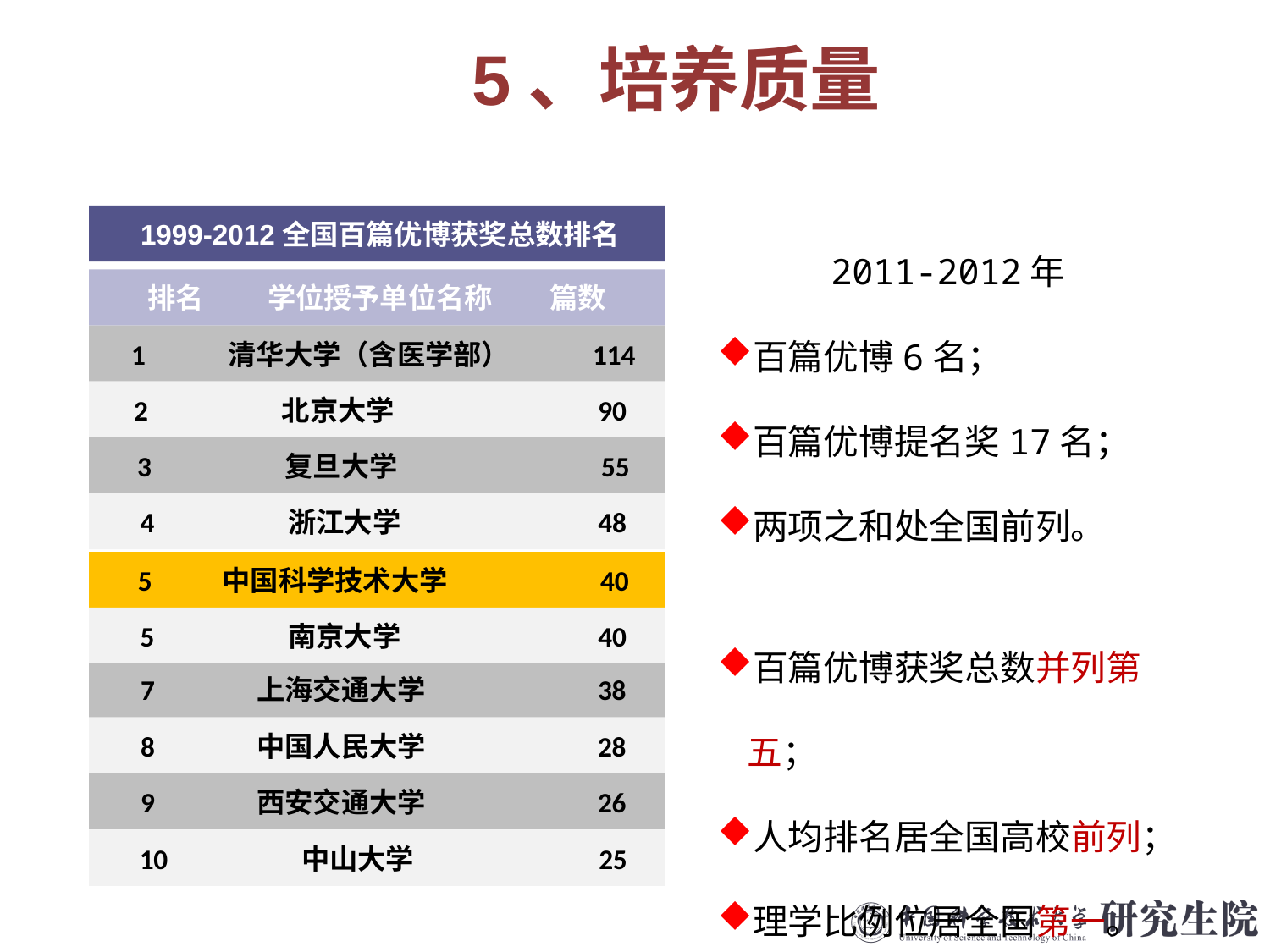

# 5、培养质量
2011-2012年
百篇优博6名；
百篇优博提名奖17名；
两项之和处全国前列。
 1999-2012全国百篇优博获奖总数排名
排名          学位授予单位名称         篇数
  1            清华大学（含医学部）            114
 2                    北京大学                               90
  3                    复旦大学                               55
  4                    浙江大学                              48
  7               上海交通大学                          38
  8               中国人民大学                          28
  9               西安交通大学                          26
  5          中国科学技术大学                       40
  5                    南京大学                              40
  10                    中山大学                            25
百篇优博获奖总数并列第五；
人均排名居全国高校前列；
理学比例位居全国第一。